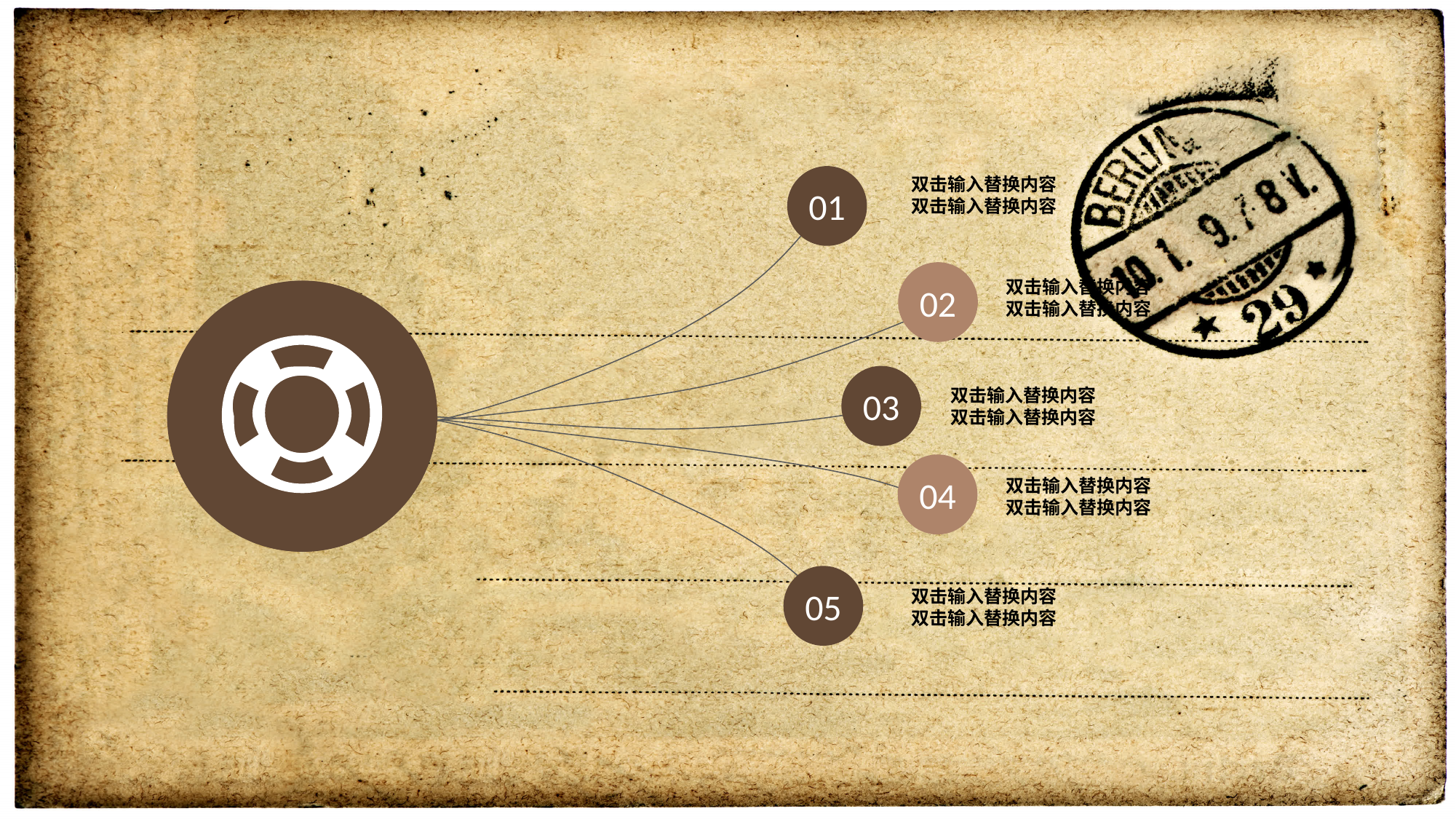

01
双击输入替换内容
双击输入替换内容

02
双击输入替换内容
双击输入替换内容

03
双击输入替换内容
双击输入替换内容

04
双击输入替换内容
双击输入替换内容

05
双击输入替换内容
双击输入替换内容